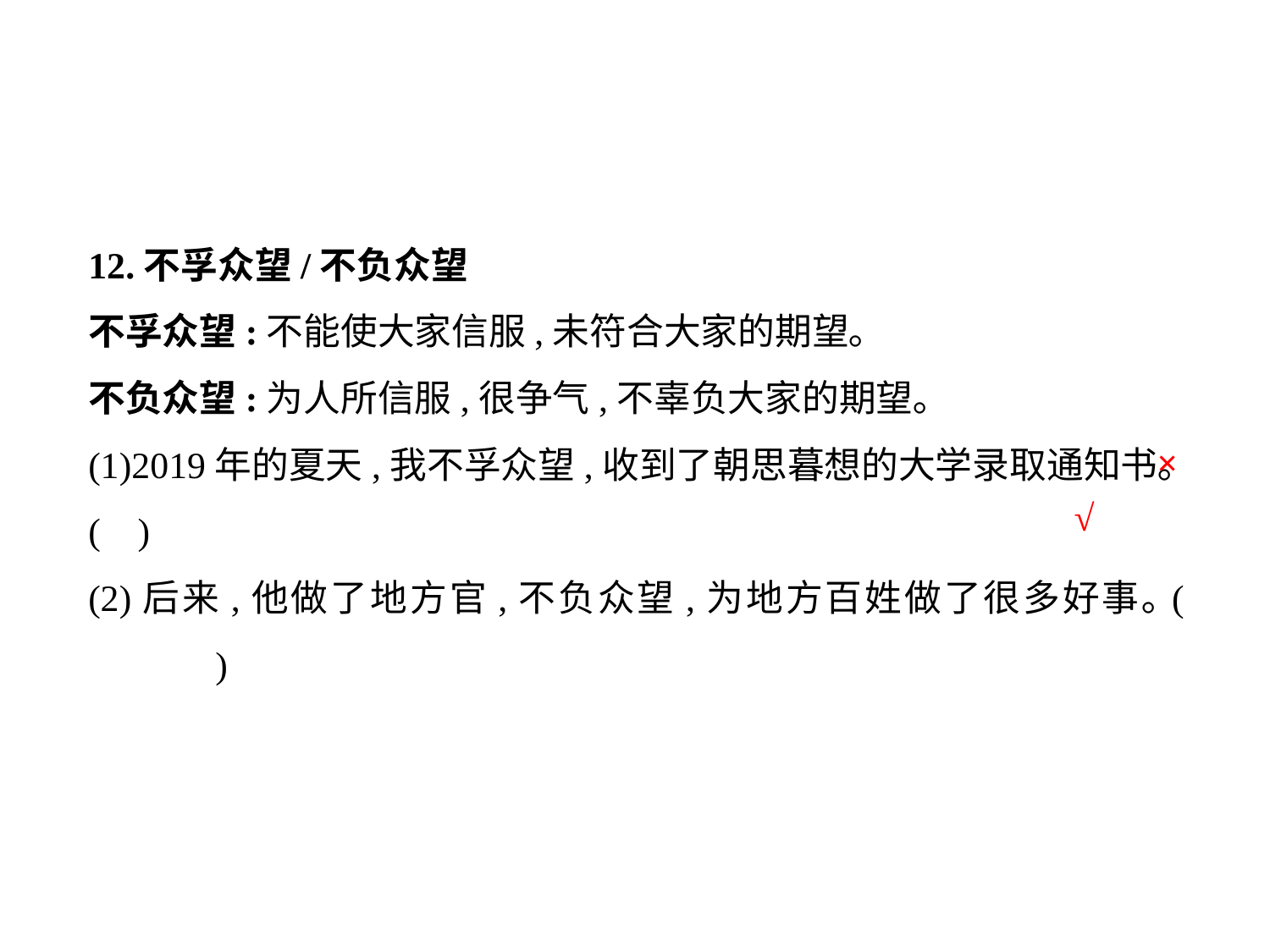

12.不孚众望/不负众望
不孚众望:不能使大家信服,未符合大家的期望｡
不负众望:为人所信服,很争气,不辜负大家的期望｡
(1)2019年的夏天,我不孚众望,收到了朝思暮想的大学录取通知书｡(    )
(2)后来,他做了地方官,不负众望,为地方百姓做了很多好事｡(	)
×
√